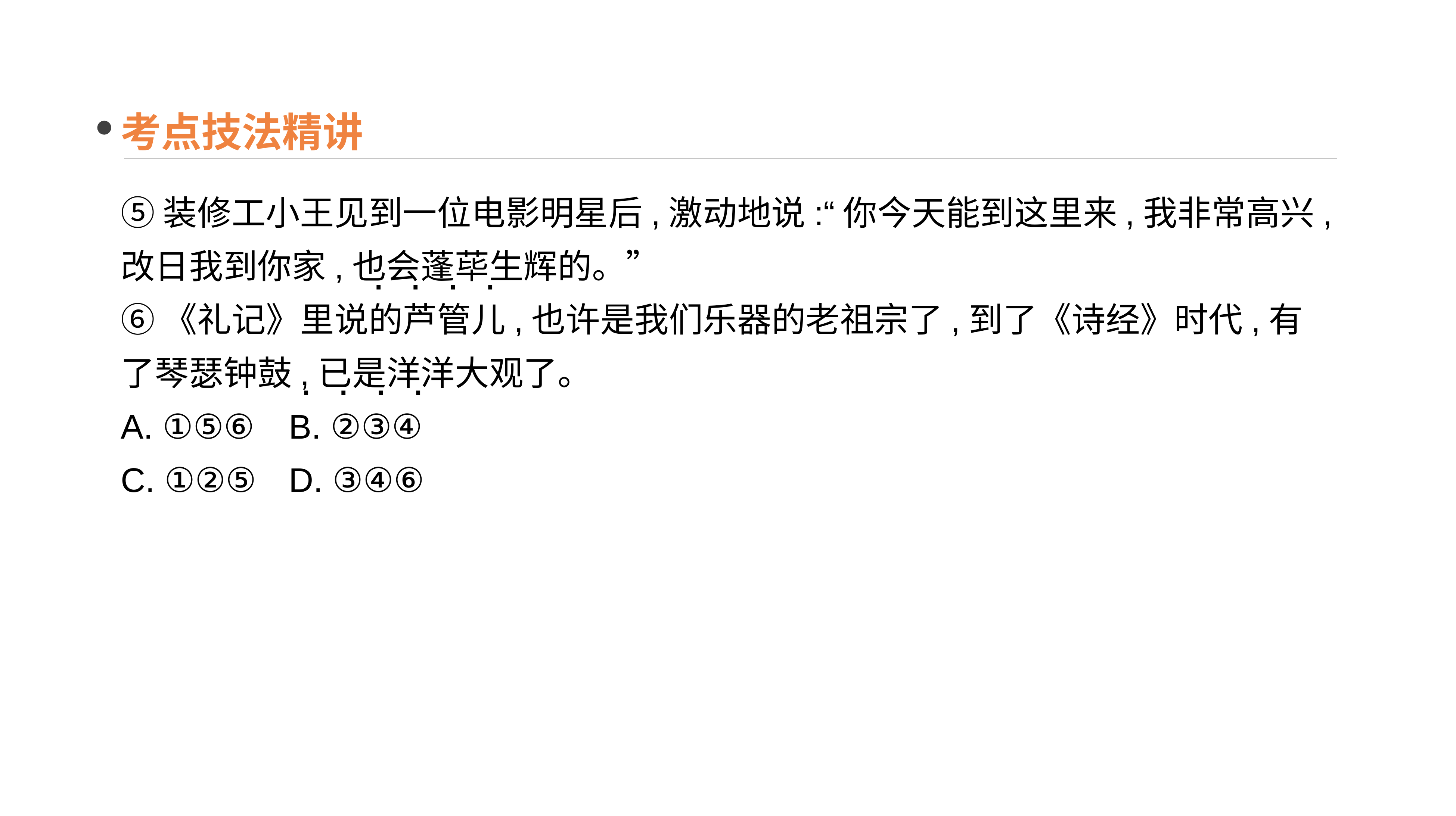

考点技法精讲

⑤装修工小王见到一位电影明星后,激动地说:“你今天能到这里来,我非常高兴,改日我到你家,也会蓬荜生辉的。”
⑥《礼记》里说的芦管儿,也许是我们乐器的老祖宗了,到了《诗经》时代,有了琴瑟钟鼓,已是洋洋大观了。
A. ①⑤⑥	B. ②③④
C. ①②⑤	D. ③④⑥
·  ·  ·  ·
·  ·  ·  ·